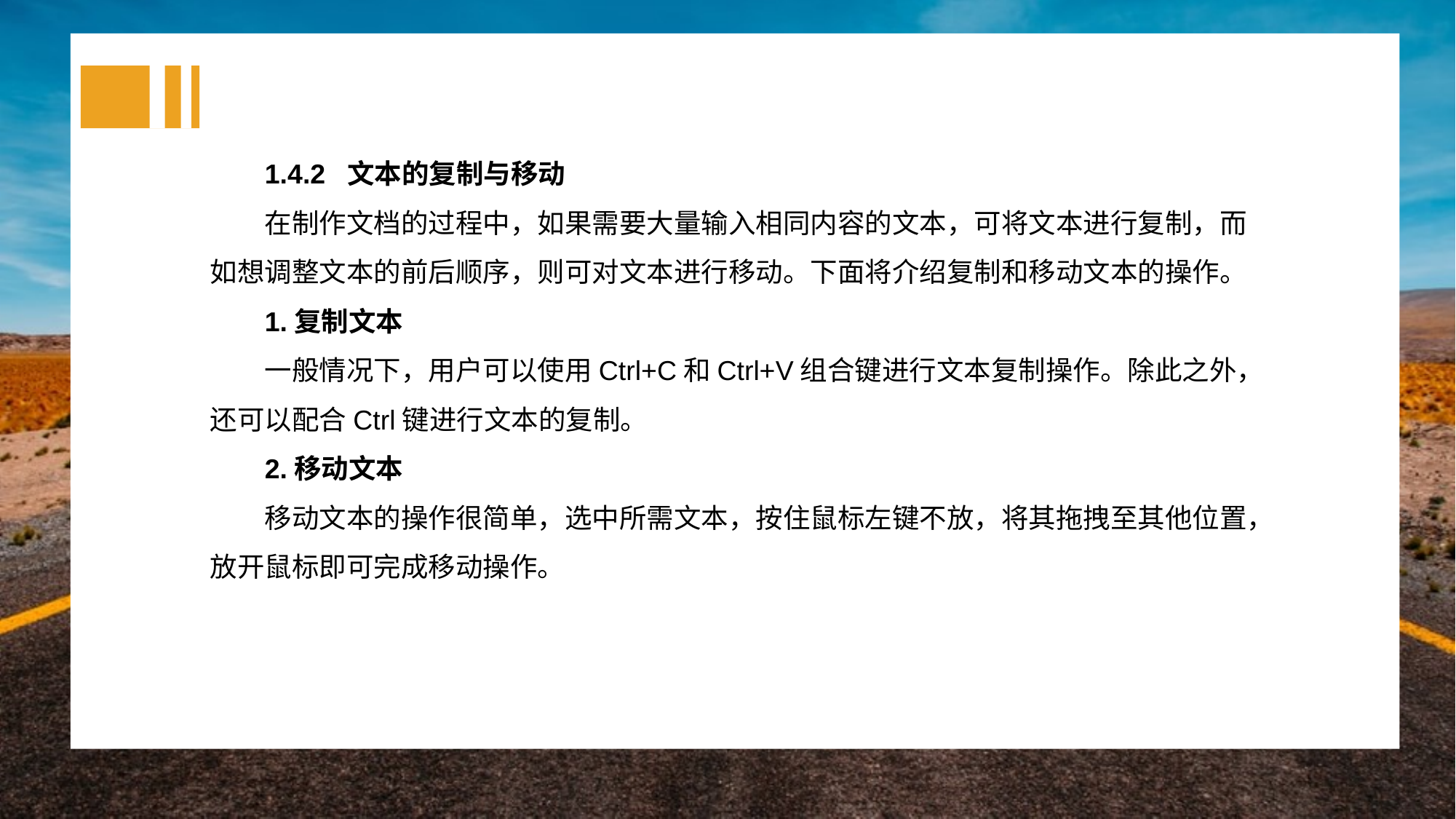

1.4.2  文本的复制与移动
在制作文档的过程中，如果需要大量输入相同内容的文本，可将文本进行复制，而如想调整文本的前后顺序，则可对文本进行移动。下面将介绍复制和移动文本的操作。
1.复制文本
一般情况下，用户可以使用Ctrl+C和Ctrl+V组合键进行文本复制操作。除此之外，还可以配合Ctrl键进行文本的复制。
2.移动文本
移动文本的操作很简单，选中所需文本，按住鼠标左键不放，将其拖拽至其他位置，放开鼠标即可完成移动操作。